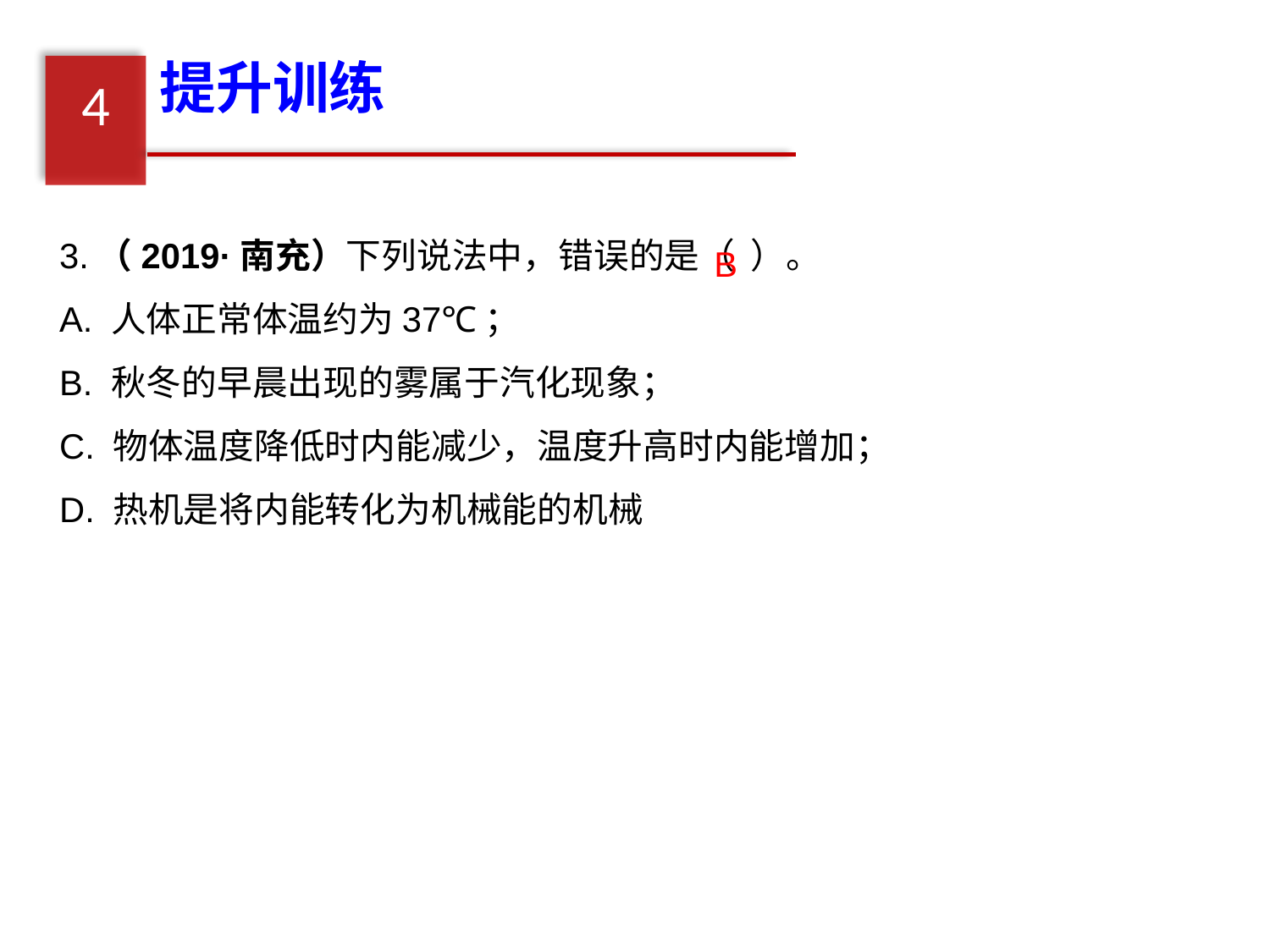

提升训练

4
3.（2019·南充）下列说法中，错误的是（  ）。
A. 人体正常体温约为37℃；
B. 秋冬的早晨出现的雾属于汽化现象；
C. 物体温度降低时内能减少，温度升高时内能增加；
D. 热机是将内能转化为机械能的机械
B